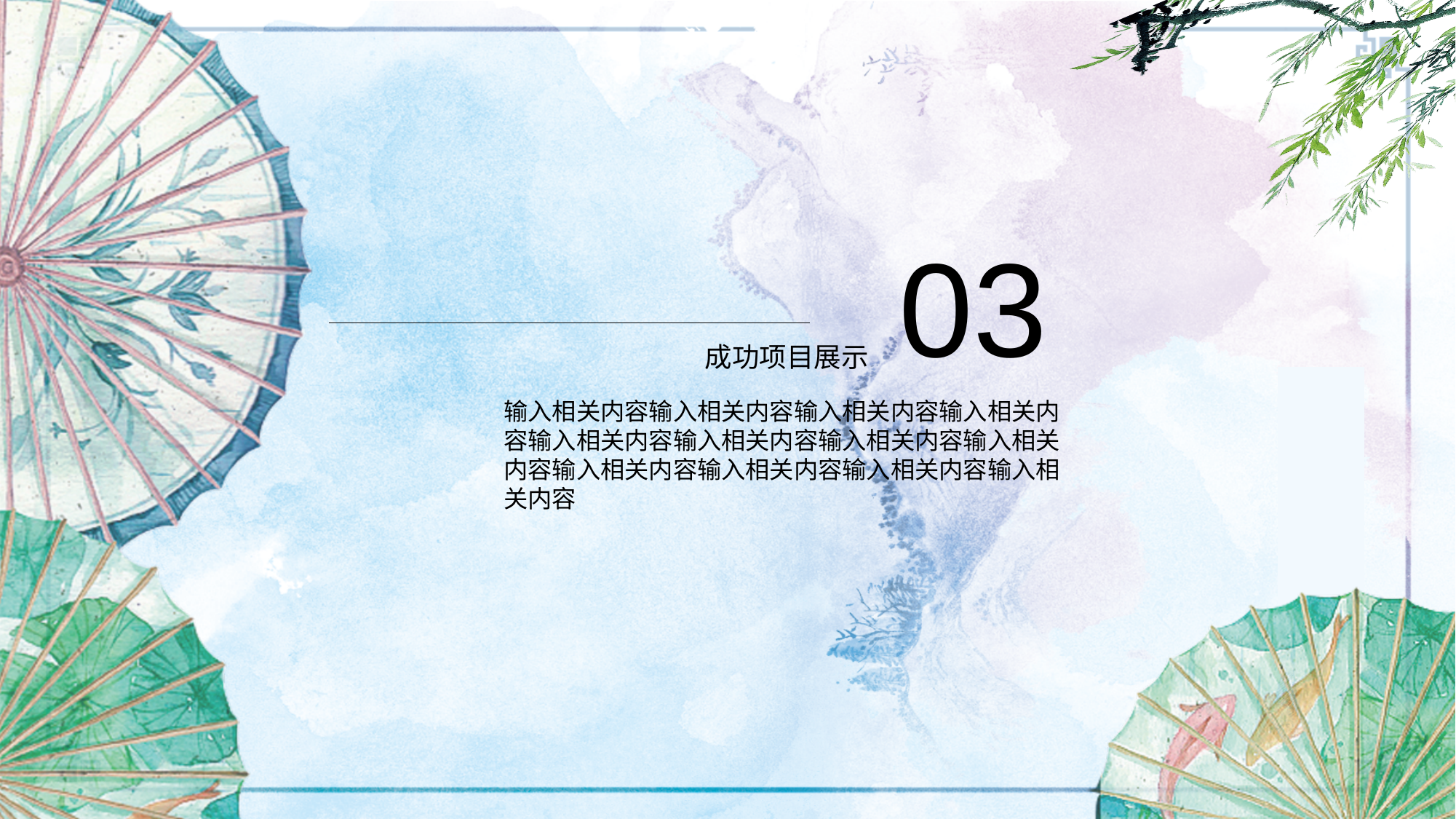

03
成功项目展示
输入相关内容输入相关内容输入相关内容输入相关内容输入相关内容输入相关内容输入相关内容输入相关内容输入相关内容输入相关内容输入相关内容输入相关内容